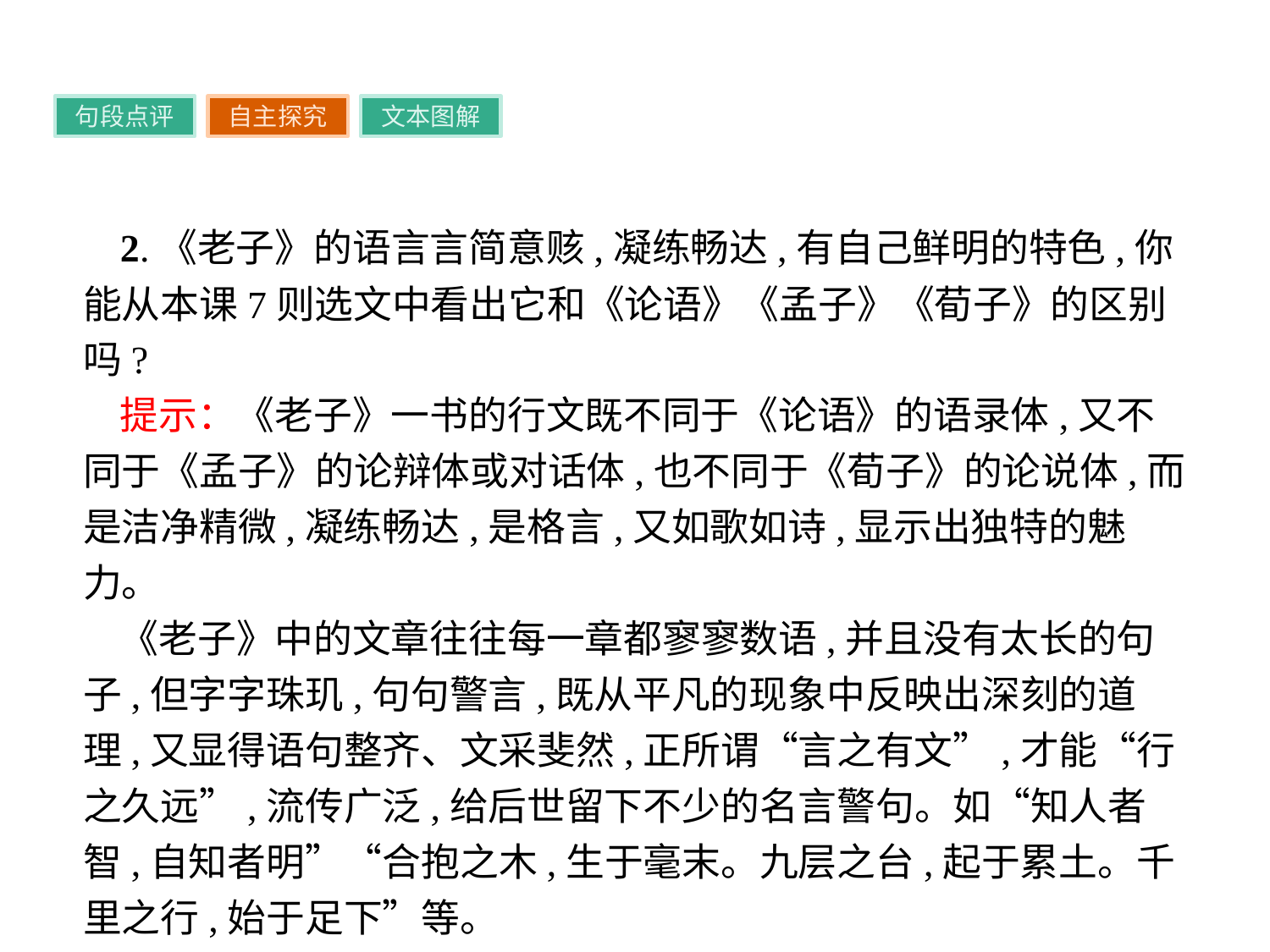

句段点评
自主探究
文本图解
2.《老子》的语言言简意赅,凝练畅达,有自己鲜明的特色,你能从本课7则选文中看出它和《论语》《孟子》《荀子》的区别吗?
提示：《老子》一书的行文既不同于《论语》的语录体,又不同于《孟子》的论辩体或对话体,也不同于《荀子》的论说体,而是洁净精微,凝练畅达,是格言,又如歌如诗,显示出独特的魅力。
《老子》中的文章往往每一章都寥寥数语,并且没有太长的句子,但字字珠玑,句句警言,既从平凡的现象中反映出深刻的道理,又显得语句整齐、文采斐然,正所谓“言之有文”,才能“行之久远”,流传广泛,给后世留下不少的名言警句。如“知人者智,自知者明”“合抱之木,生于毫末。九层之台,起于累土。千里之行,始于足下”等。